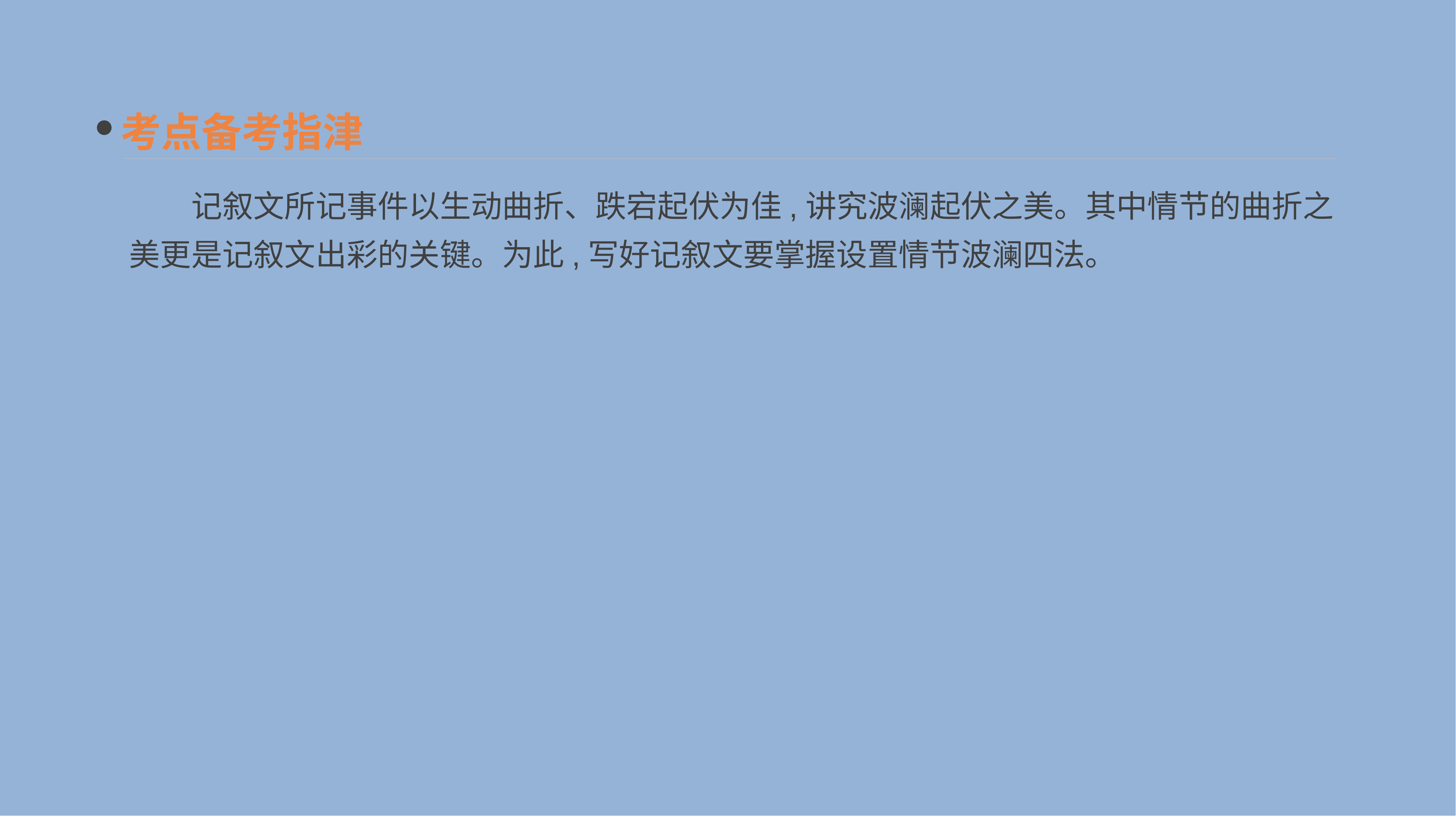

考点备考指津

　　记叙文所记事件以生动曲折、跌宕起伏为佳,讲究波澜起伏之美。其中情节的曲折之美更是记叙文出彩的关键。为此,写好记叙文要掌握设置情节波澜四法。